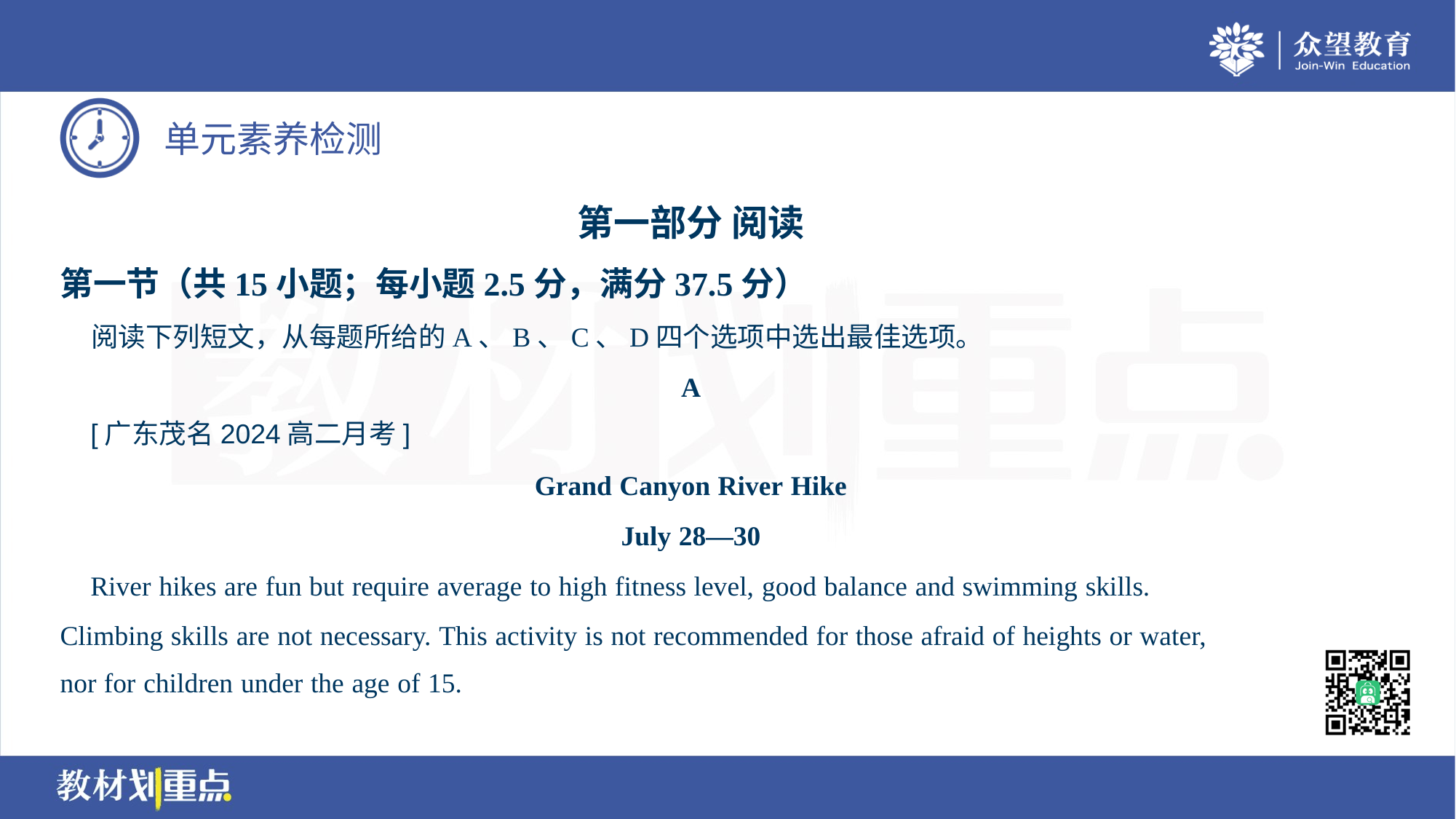

第一部分 阅读
第一节（共15小题；每小题2.5分，满分37.5分）
    阅读下列短文，从每题所给的A、B、C、D四个选项中选出最佳选项。
A
    [广东茂名2024高二月考]
Grand Canyon River Hike
July 28—30
    River hikes are fun but require average to high fitness level, good balance and swimming skills.
Climbing skills are not necessary. This activity is not recommended for those afraid of heights or water,
nor for children under the age of 15.